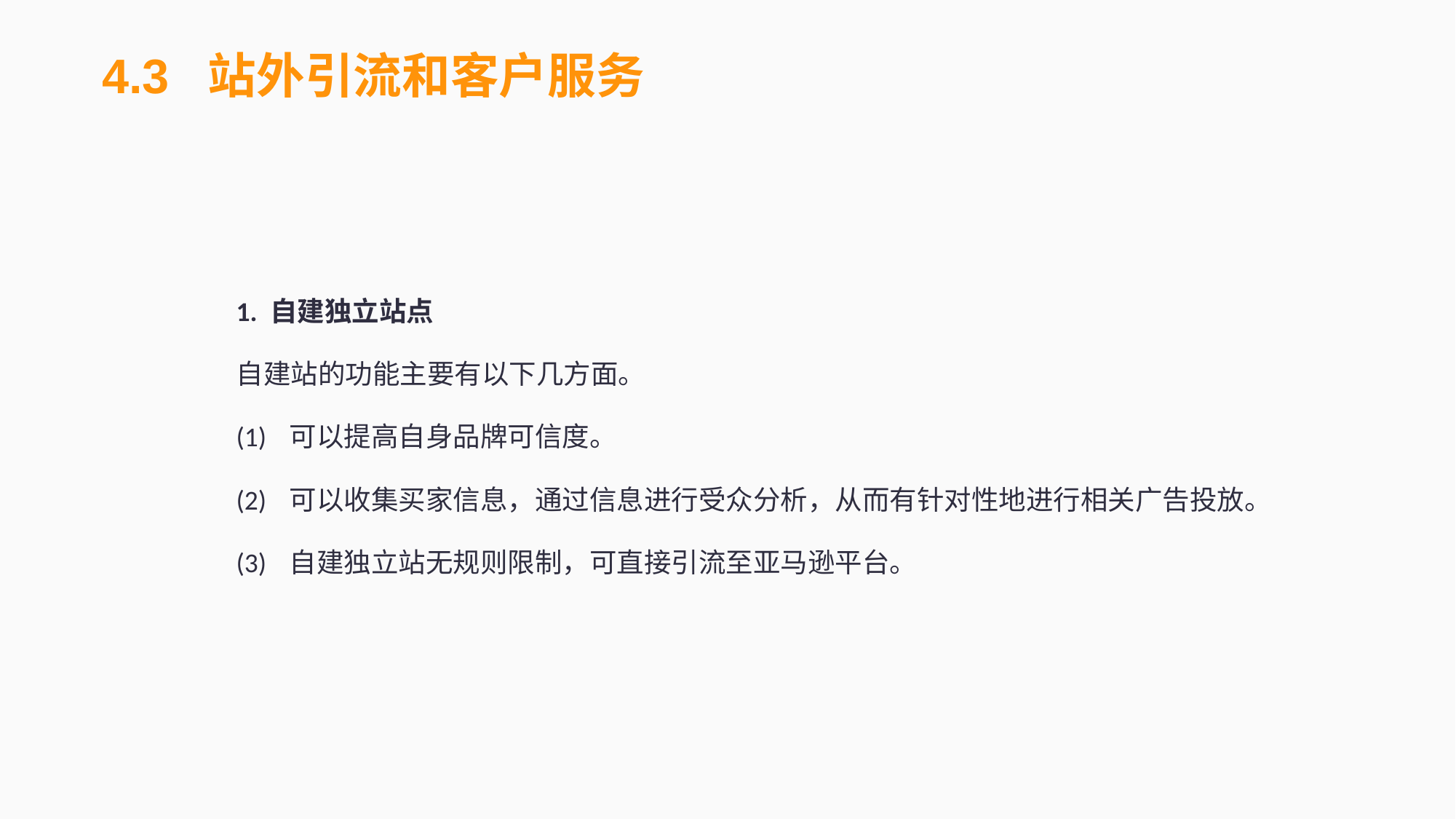

4.3  站外引流和客户服务
1. 自建独立站点
自建站的功能主要有以下几方面。
(1)	可以提高自身品牌可信度。
(2)	可以收集买家信息，通过信息进行受众分析，从而有针对性地进行相关广告投放。
(3)	自建独立站无规则限制，可直接引流至亚马逊平台。